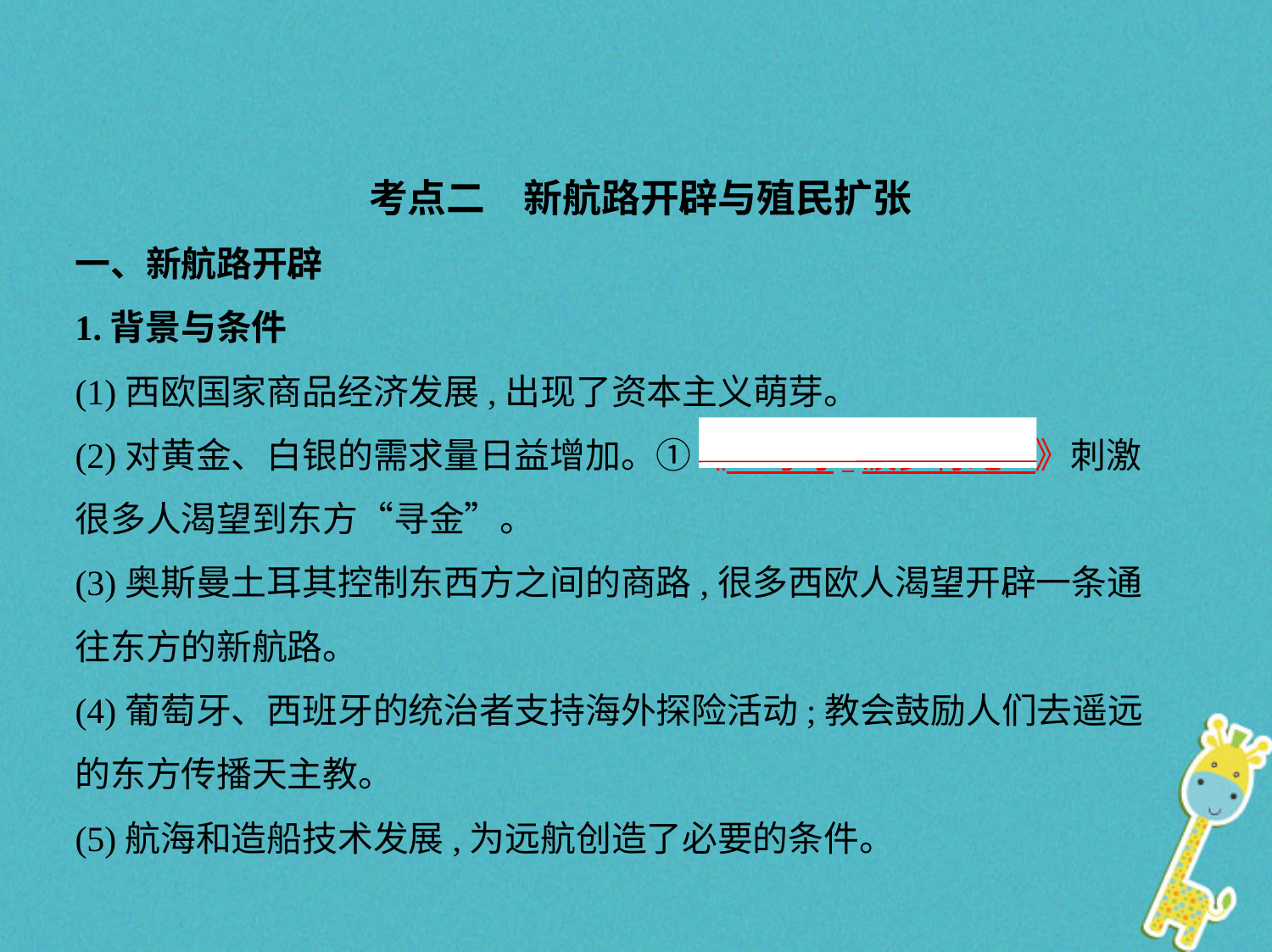

考点二　新航路开辟与殖民扩张
一、新航路开辟
1.背景与条件
(1)西欧国家商品经济发展,出现了资本主义萌芽。
(2)对黄金、白银的需求量日益增加。①《　马可·波罗行纪    》刺激
很多人渴望到东方“寻金”。
(3)奥斯曼土耳其控制东西方之间的商路,很多西欧人渴望开辟一条通
往东方的新航路。
(4)葡萄牙、西班牙的统治者支持海外探险活动;教会鼓励人们去遥远
的东方传播天主教。
(5)航海和造船技术发展,为远航创造了必要的条件。